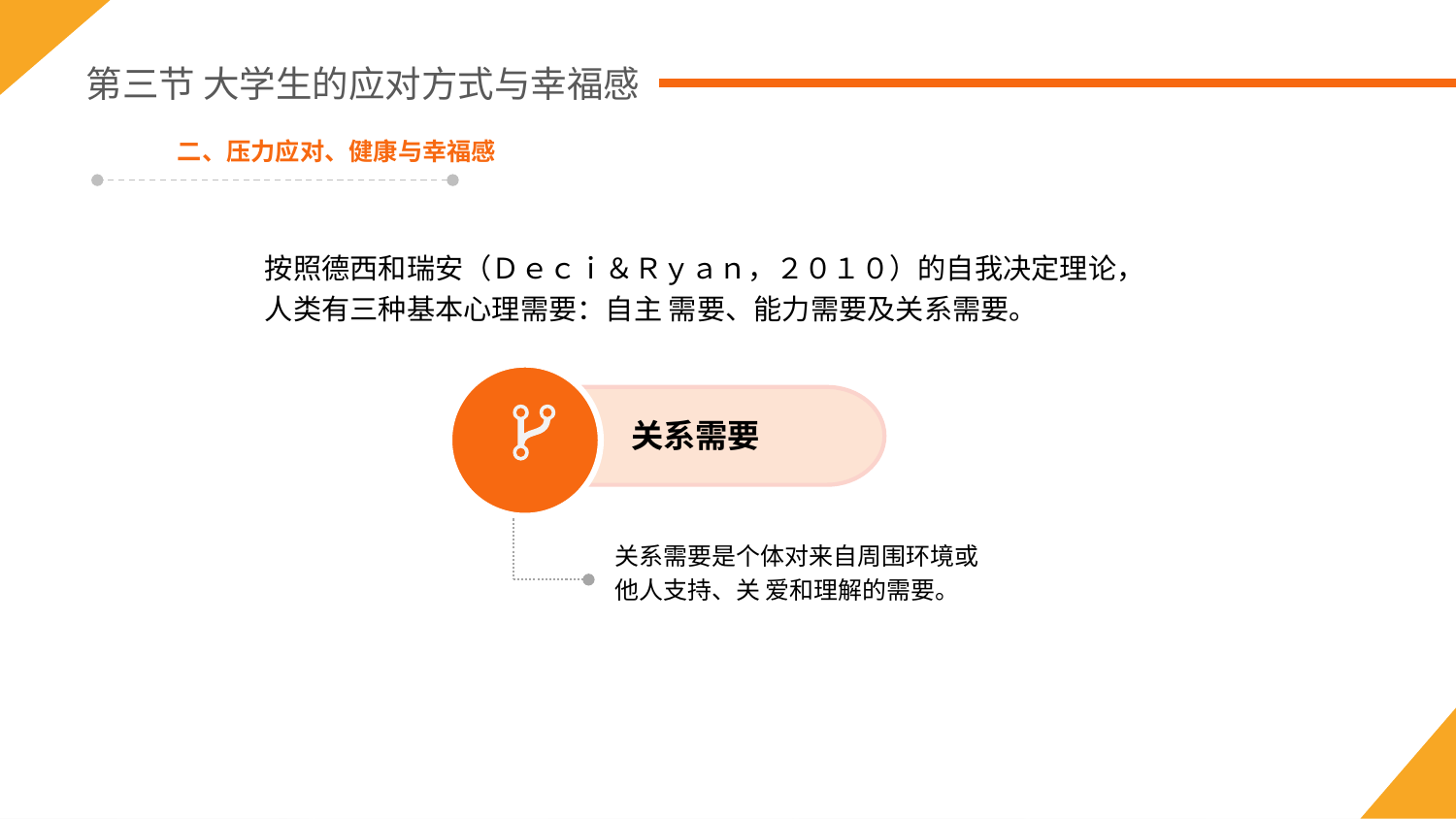

第三节 大学生的应对方式与幸福感
二、压力应对、健康与幸福感
按照德西和瑞安（Ｄｅｃｉ＆Ｒｙａｎ，２０１０）的自我决定理论，人类有三种基本心理需要：自主 需要、能力需要及关系需要。

关系需要
关系需要是个体对来自周围环境或他人支持、关 爱和理解的需要。